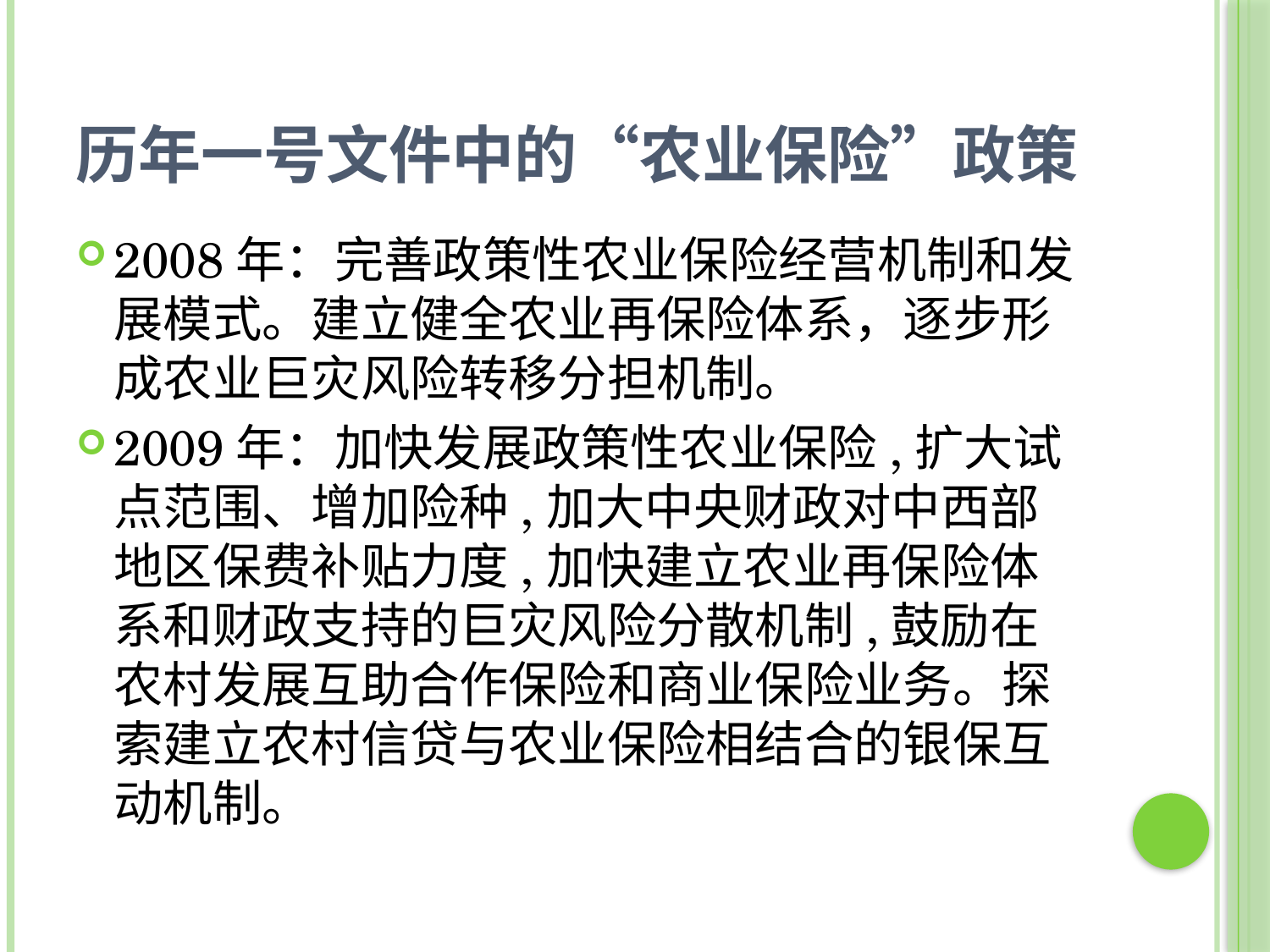

# 历年一号文件中的“农业保险”政策
2008年：完善政策性农业保险经营机制和发展模式。建立健全农业再保险体系，逐步形成农业巨灾风险转移分担机制。
2009年：加快发展政策性农业保险,扩大试点范围、增加险种,加大中央财政对中西部地区保费补贴力度,加快建立农业再保险体系和财政支持的巨灾风险分散机制,鼓励在农村发展互助合作保险和商业保险业务。探索建立农村信贷与农业保险相结合的银保互动机制。